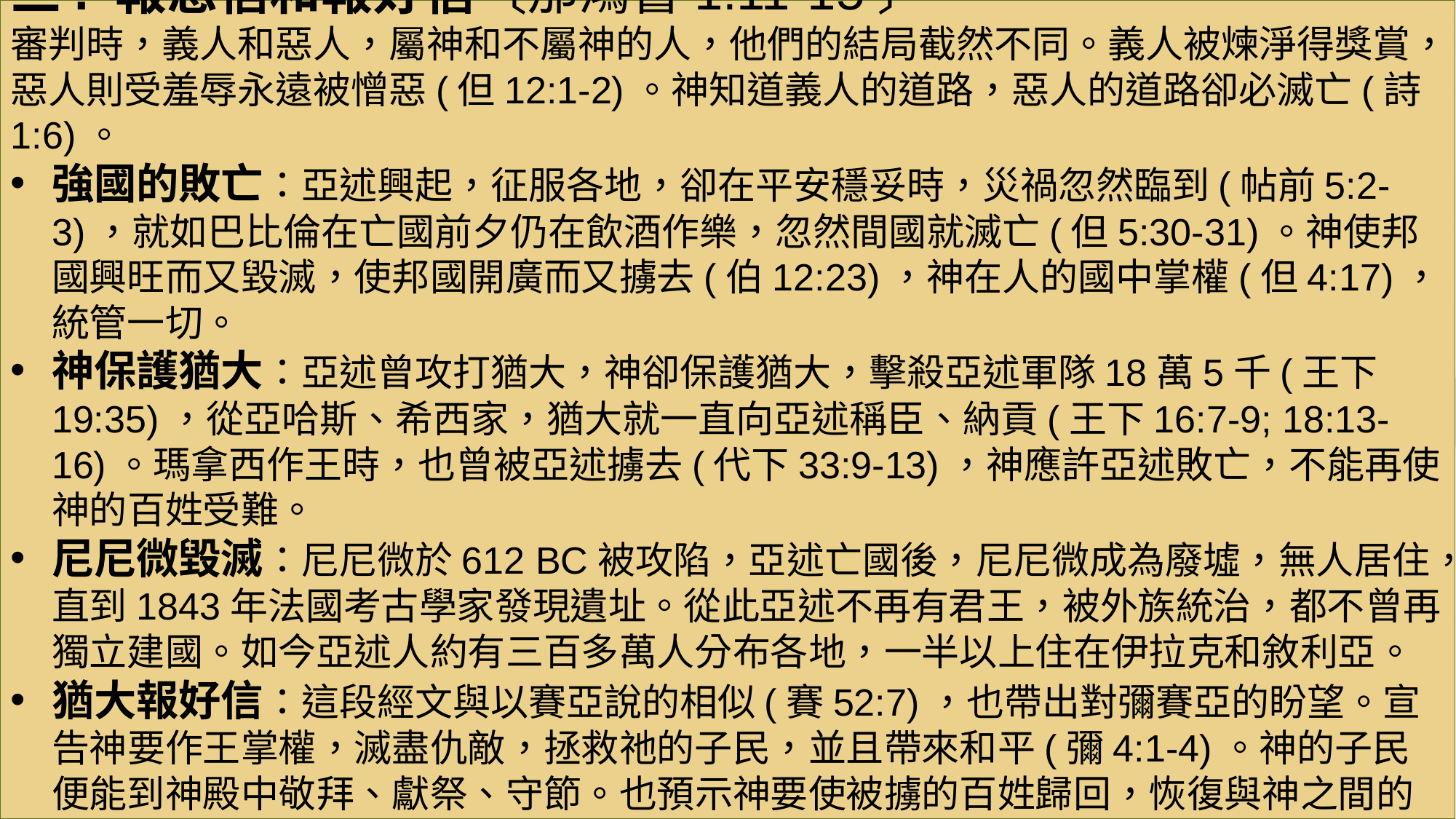

三. 報惡信和報好信〔那鴻書1:11-15〕
審判時，義人和惡人，屬神和不屬神的人，他們的結局截然不同。義人被煉淨得獎賞，惡人則受羞辱永遠被憎惡(但12:1-2)。神知道義人的道路，惡人的道路卻必滅亡(詩1:6)。
強國的敗亡：亞述興起，征服各地，卻在平安穩妥時，災禍忽然臨到(帖前5:2-3)，就如巴比倫在亡國前夕仍在飲酒作樂，忽然間國就滅亡(但5:30-31)。神使邦國興旺而又毀滅，使邦國開廣而又擄去(伯12:23)，神在人的國中掌權(但4:17)，統管一切。
神保護猶大：亞述曾攻打猶大，神卻保護猶大，擊殺亞述軍隊18萬5千(王下19:35)，從亞哈斯、希西家，猶大就一直向亞述稱臣、納貢(王下16:7-9; 18:13-16)。瑪拿西作王時，也曾被亞述擄去(代下33:9-13)，神應許亞述敗亡，不能再使神的百姓受難。
尼尼微毀滅：尼尼微於612 BC被攻陷，亞述亡國後，尼尼微成為廢墟，無人居住，直到1843年法國考古學家發現遺址。從此亞述不再有君王，被外族統治，都不曾再獨立建國。如今亞述人約有三百多萬人分布各地，一半以上住在伊拉克和敘利亞。
猶大報好信：這段經文與以賽亞說的相似(賽52:7)，也帶出對彌賽亞的盼望。宣告神要作王掌權，滅盡仇敵，拯救祂的子民，並且帶來和平(彌4:1-4)。神的子民便能到神殿中敬拜、獻祭、守節。也預示神要使被擄的百姓歸回，恢復與神之間的關係。
#